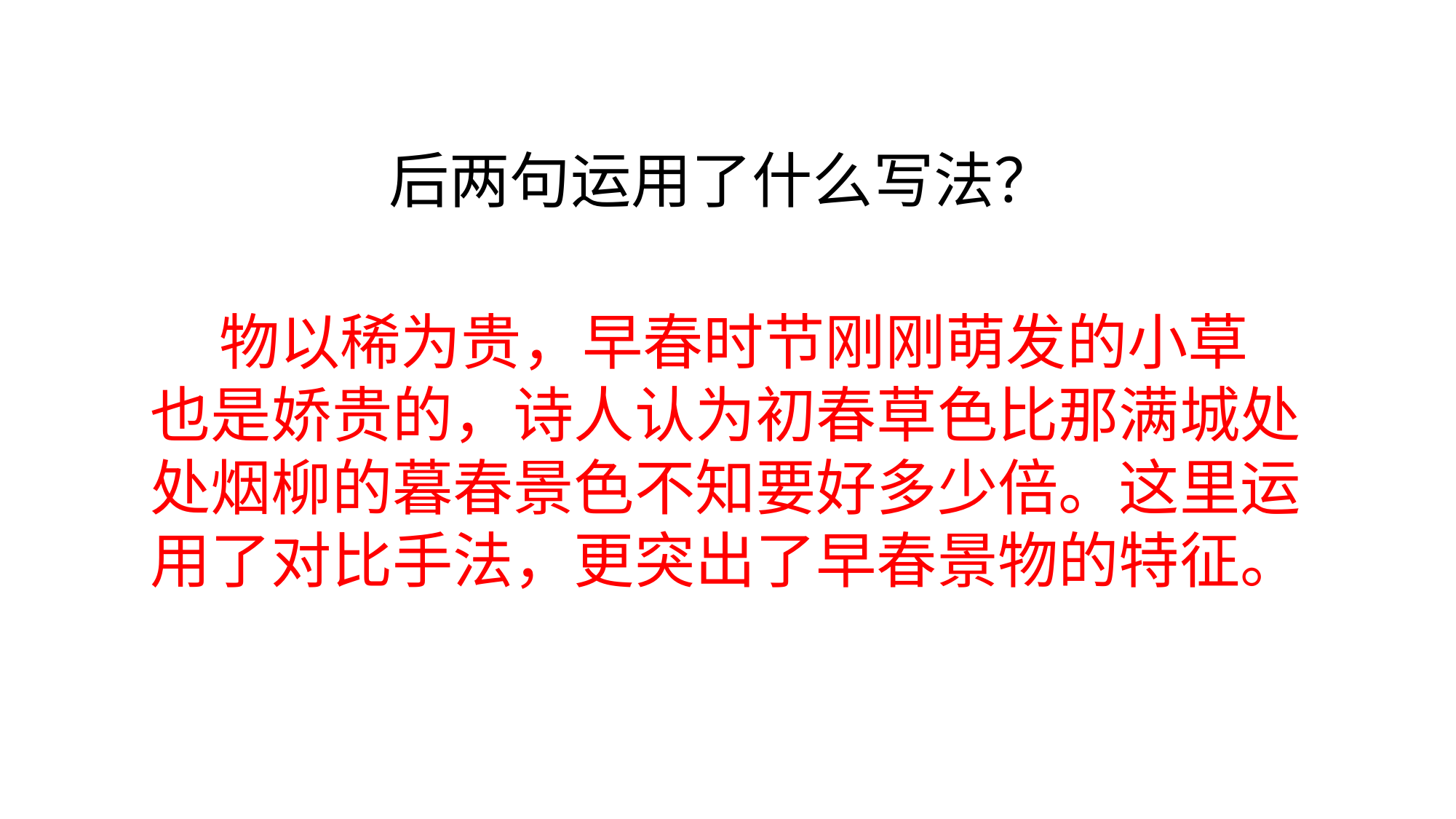

后两句运用了什么写法？
    物以稀为贵，早春时节刚刚萌发的小草也是娇贵的，诗人认为初春草色比那满城处处烟柳的暮春景色不知要好多少倍。这里运用了对比手法，更突出了早春景物的特征。